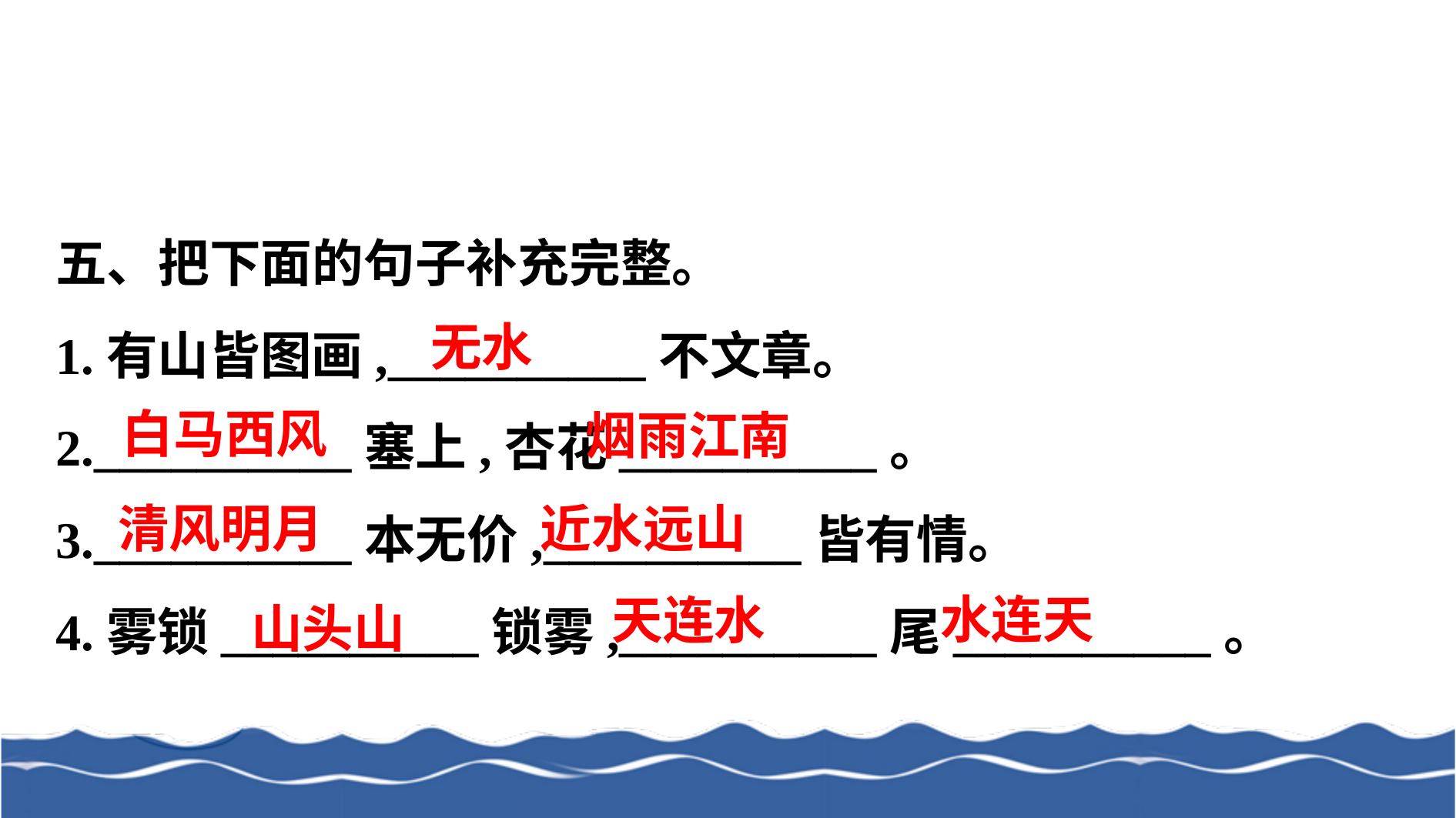

五、把下面的句子补充完整。
1.有山皆图画,__________不文章。
2.__________塞上,杏花__________。
3.__________本无价,__________皆有情。
4.雾锁__________锁雾,__________尾__________。
无水
白马西风
烟雨江南
清风明月
近水远山
水连天
天连水
山头山